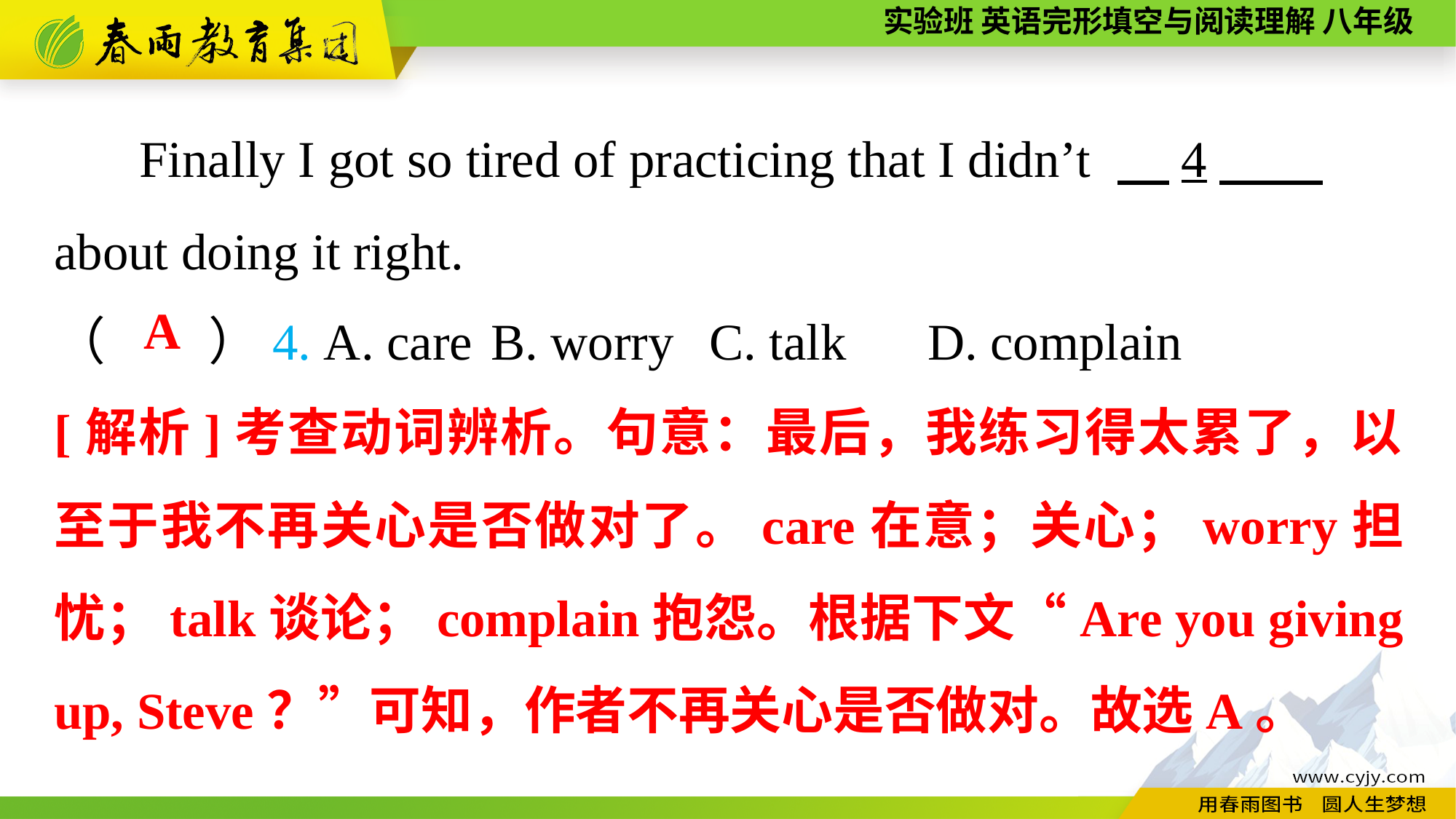

Finally I got so tired of practicing that I didn’t 　4，
about doing it right.
（　　）4. A. care	B. worry	C. talk	D. complain
A
[解析]考查动词辨析。句意：最后，我练习得太累了，以至于我不再关心是否做对了。care在意；关心；worry担忧；talk谈论；complain抱怨。根据下文“Are you giving up, Steve？”可知，作者不再关心是否做对。故选A。